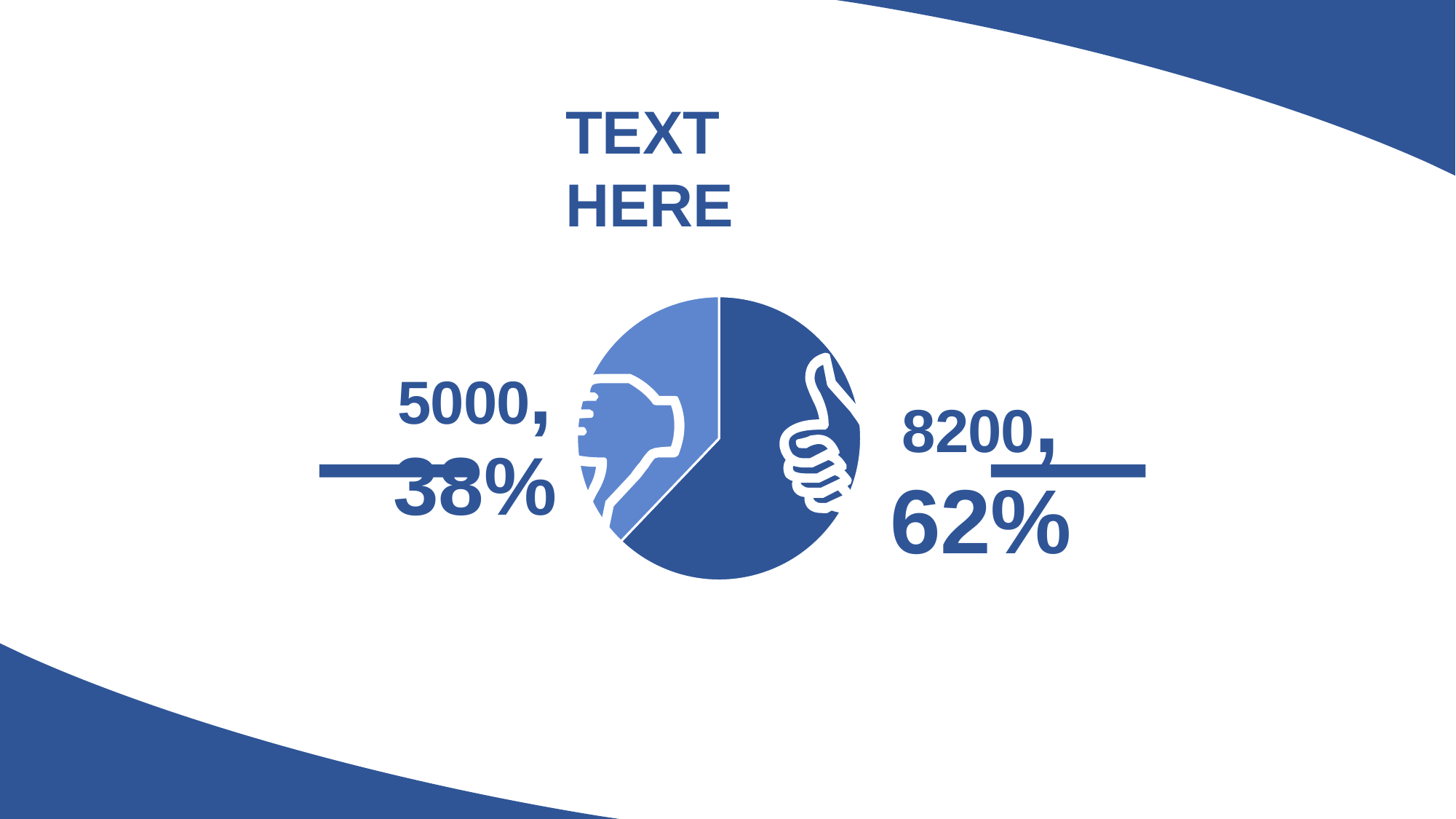

TEXT HERE

### Chart

| Category | 销售额 |
|---|---|
| 第一季度 | 8200.0 |
| 第二季度 | 5000.0 |